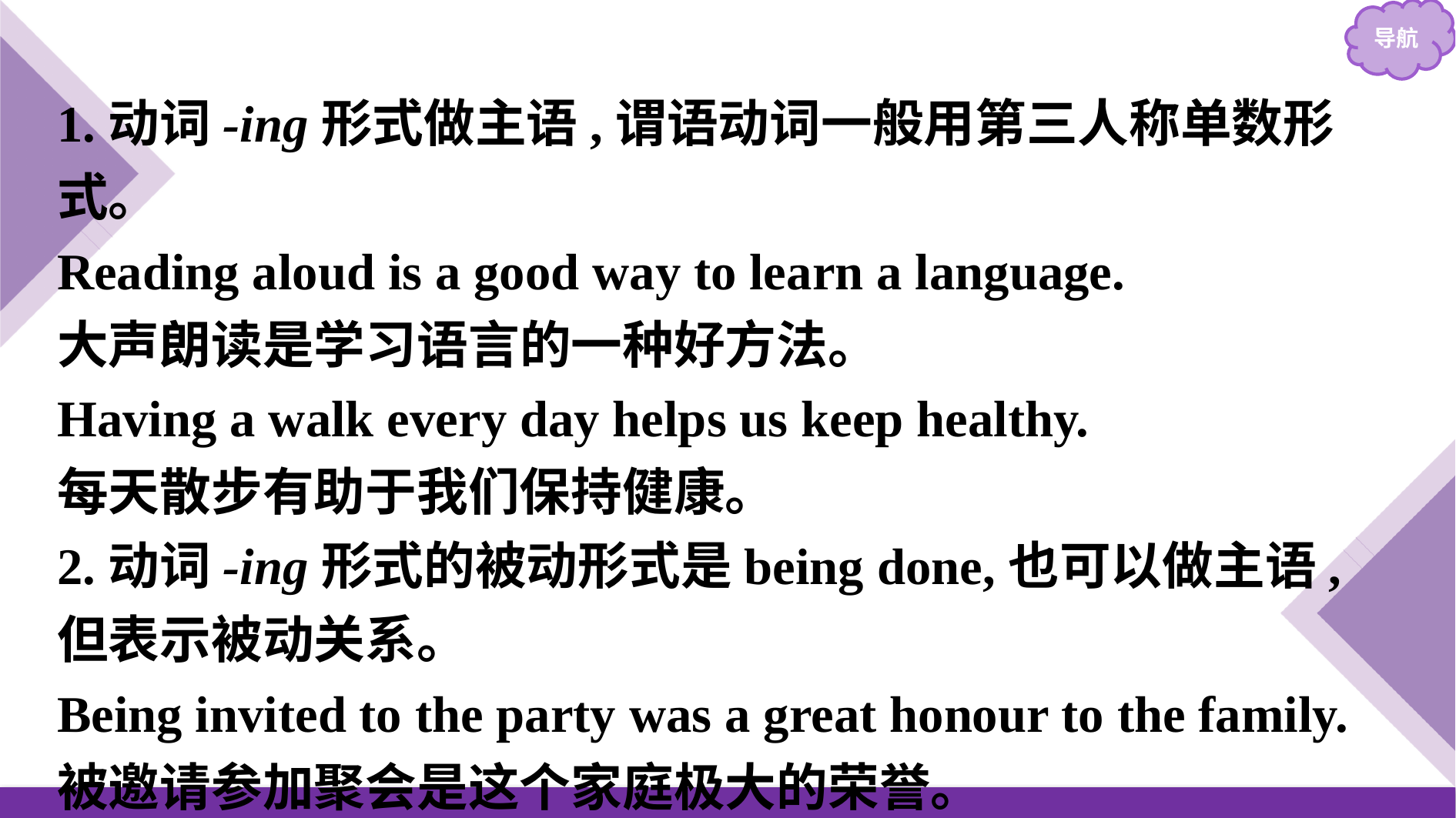

1.动词-ing形式做主语,谓语动词一般用第三人称单数形式。
Reading aloud is a good way to learn a language.
大声朗读是学习语言的一种好方法。
Having a walk every day helps us keep healthy.
每天散步有助于我们保持健康。
2.动词-ing形式的被动形式是being done,也可以做主语,但表示被动关系。
Being invited to the party was a great honour to the family.
被邀请参加聚会是这个家庭极大的荣誉。